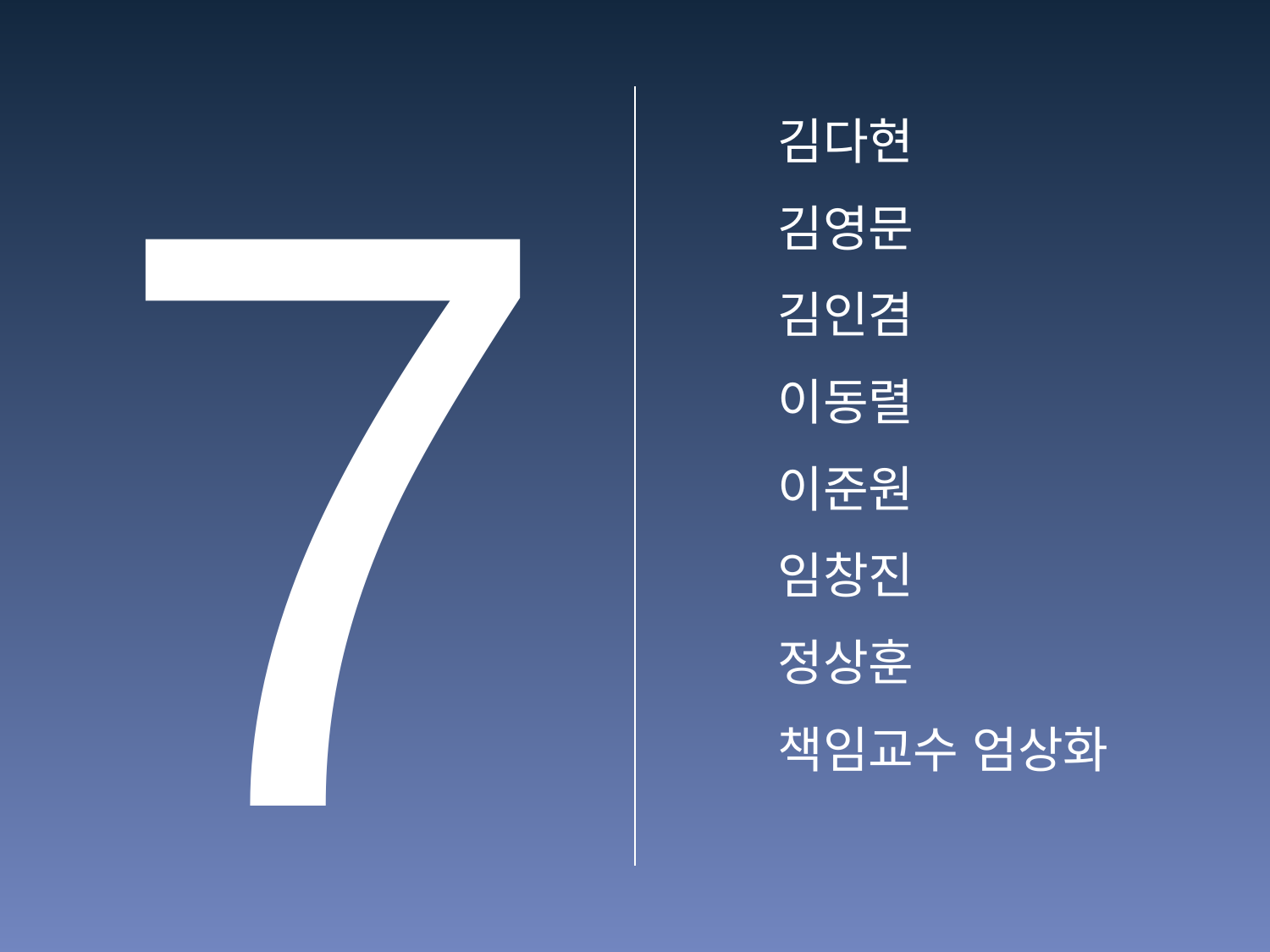

7
김다현
김영문
김인겸
이동렬
이준원
임창진
정상훈
책임교수 엄상화